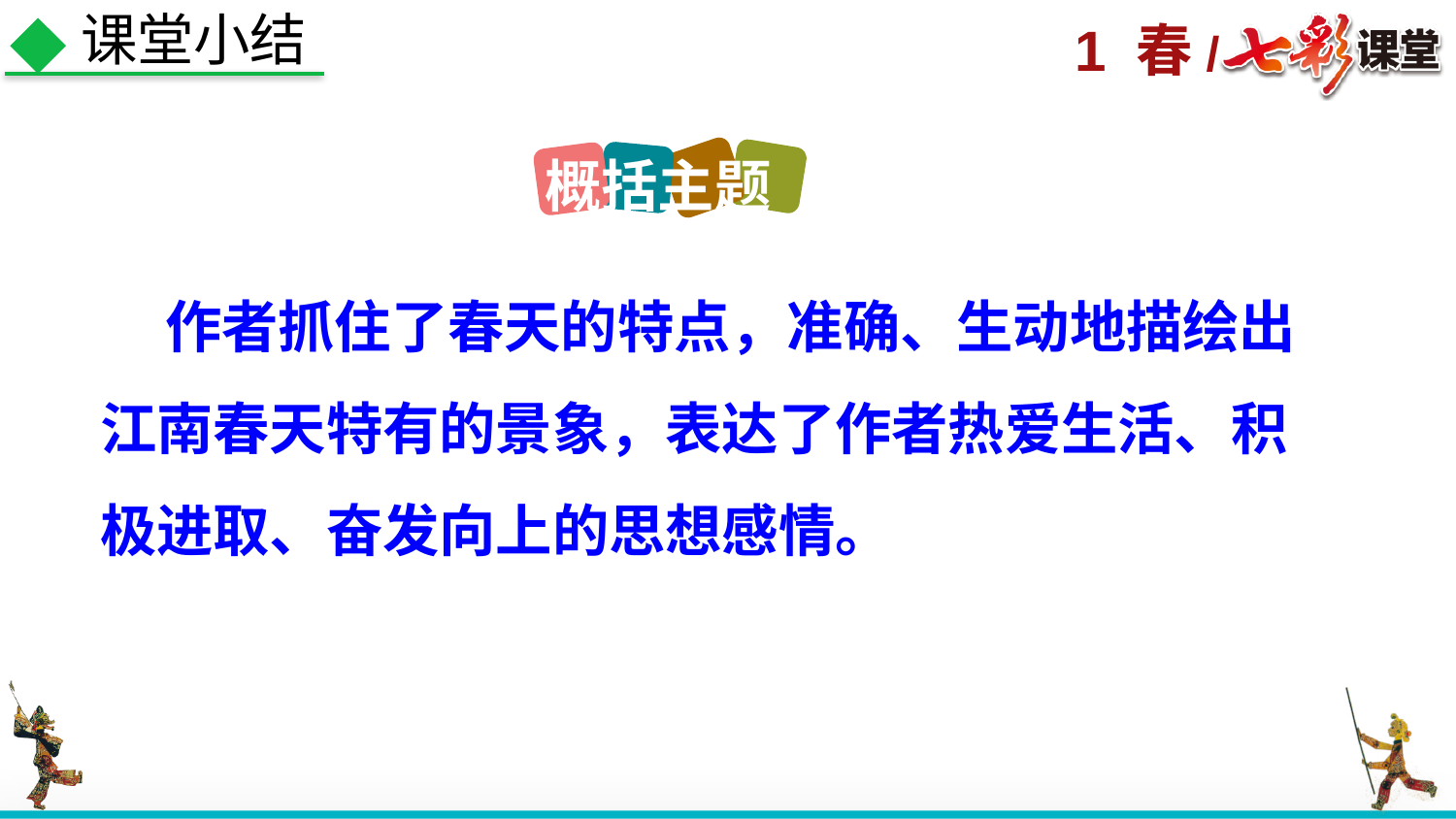

课堂小结

概括主题

    作者抓住了春天的特点，准确、生动地描绘出江南春天特有的景象，表达了作者热爱生活、积极进取、奋发向上的思想感情。